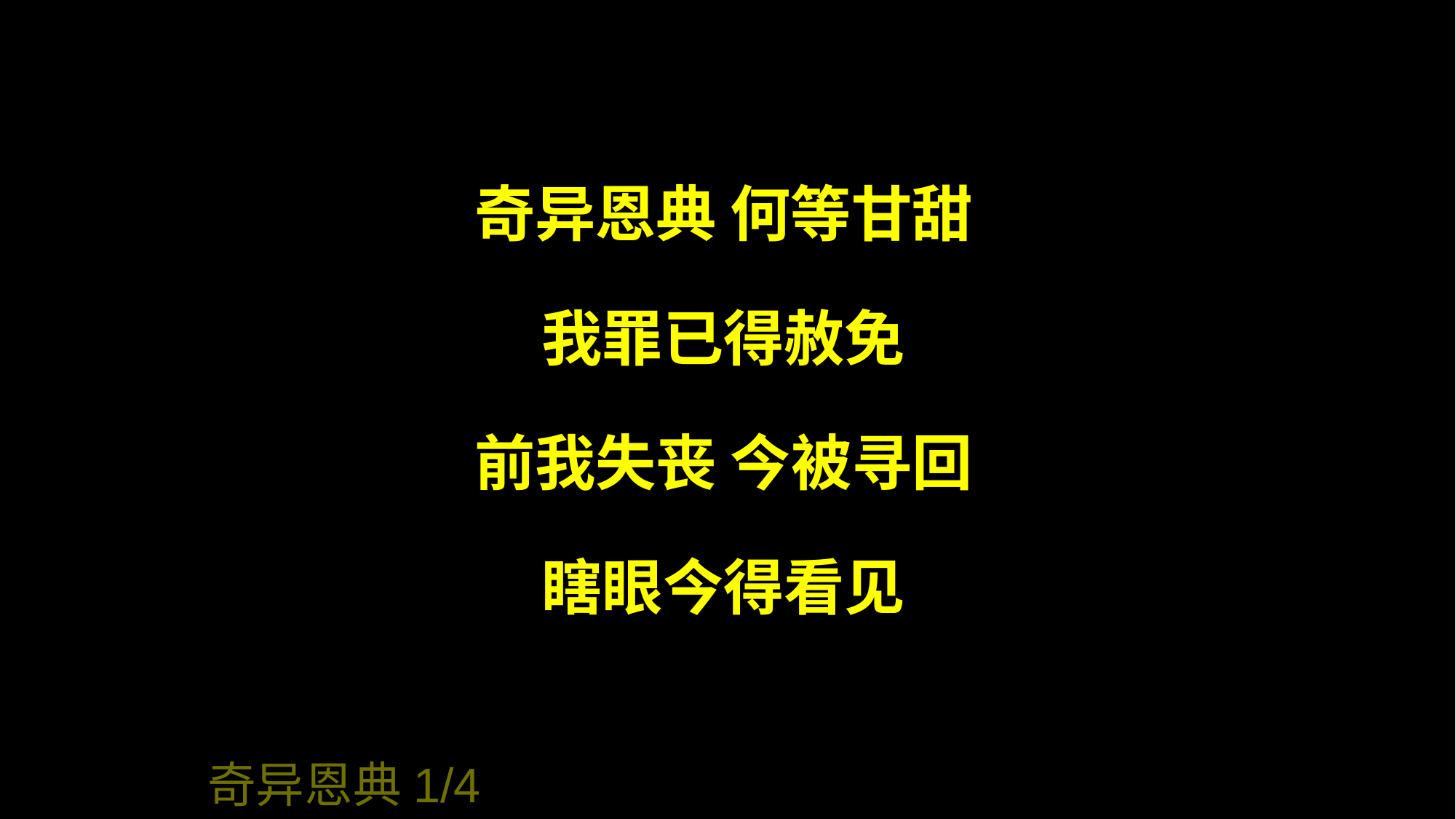

奇异恩典 何等甘甜
我罪已得赦免
前我失丧 今被寻回
瞎眼今得看见
奇异恩典1/4